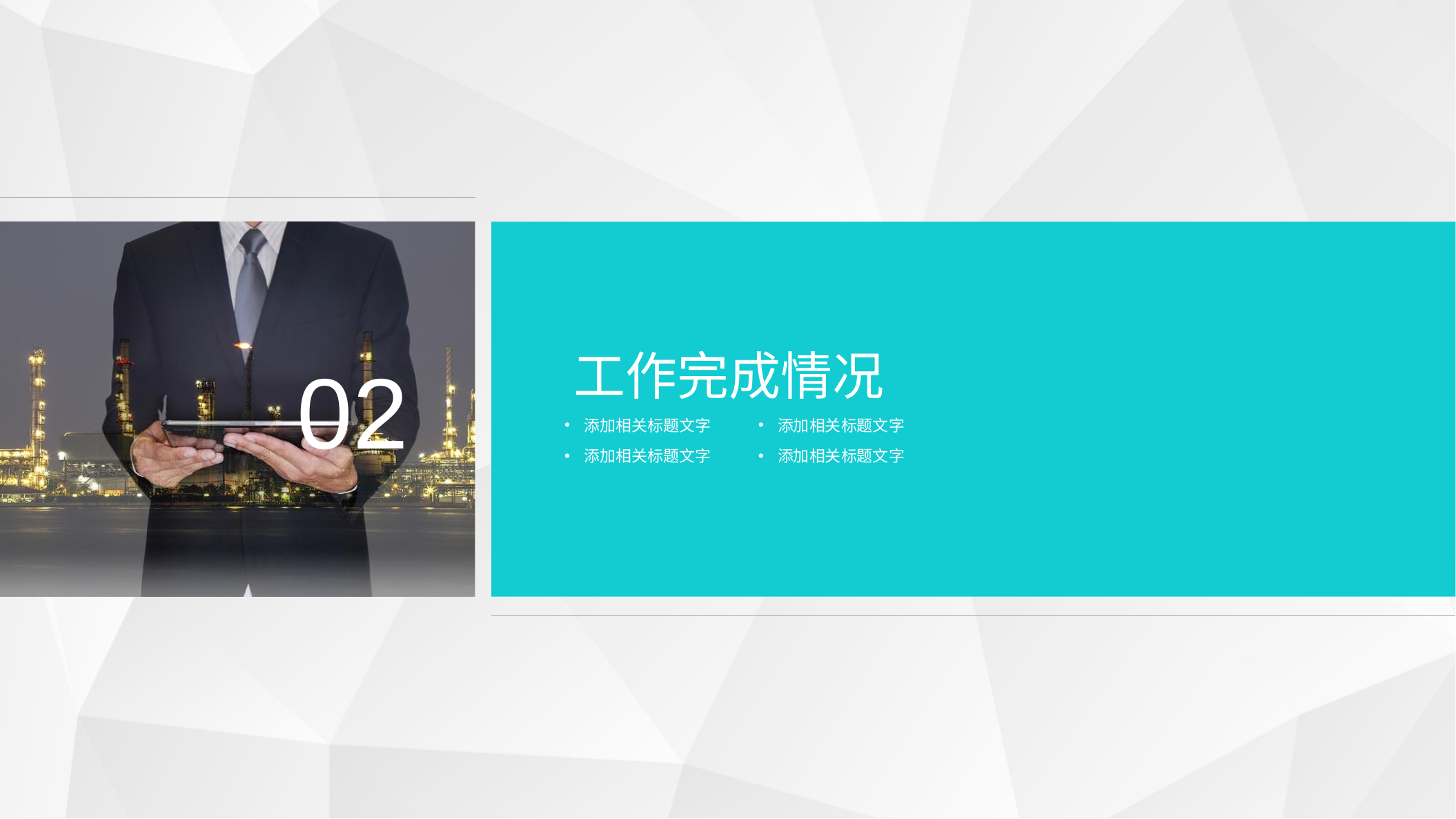

工作完成情况
02
添加相关标题文字
添加相关标题文字
添加相关标题文字
添加相关标题文字